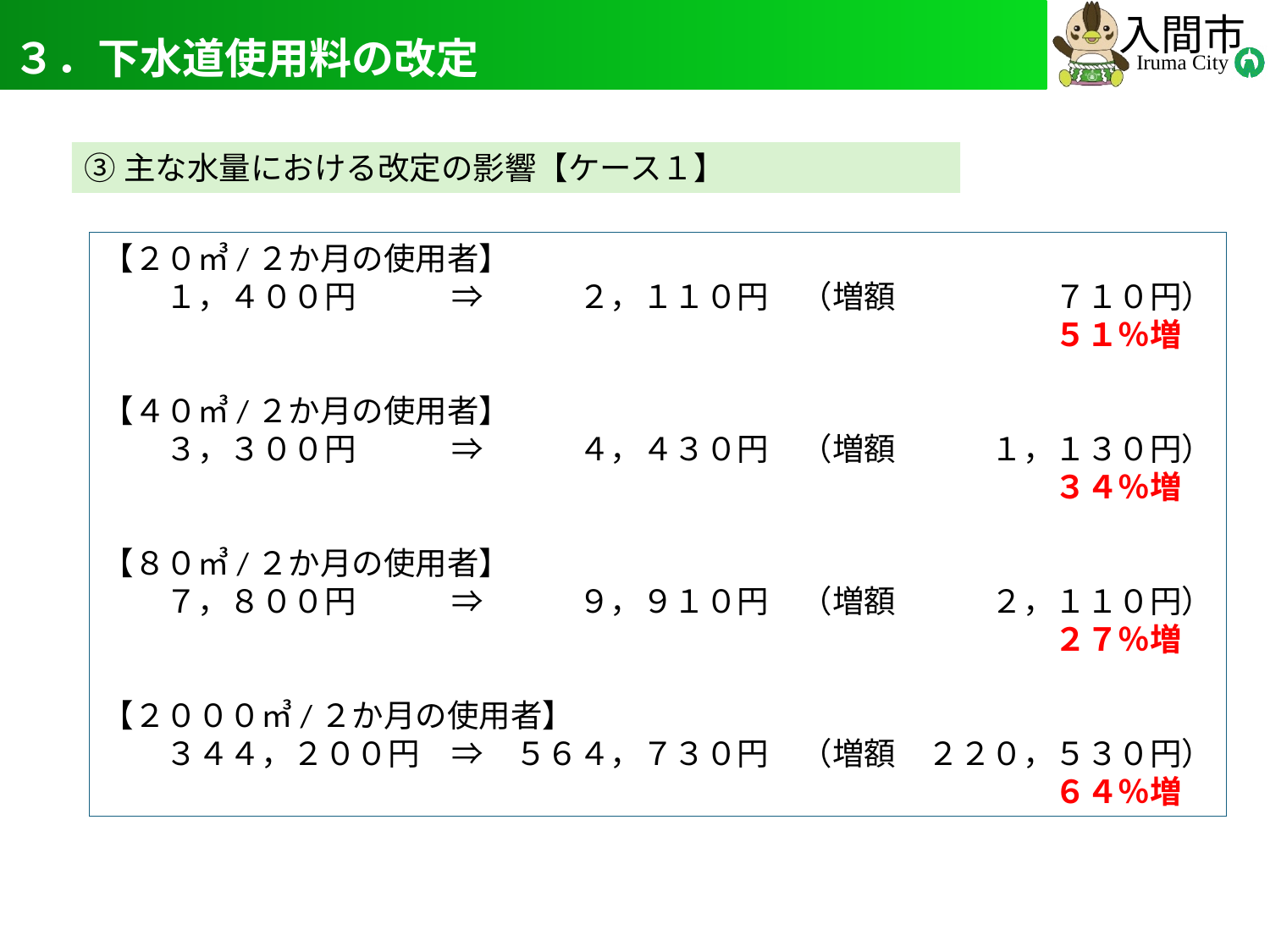

# ３．下水道使用料の改定
12
③主な水量における改定の影響【ケース１】
【２０㎥/２か月の使用者】
　　１，４００円　　　⇒　　　２，１１０円　（増額　　　　　７１０円）
　　　　　　　　　　　　　　　　　　　　　　　　　　　　　　５１％増

【４０㎥/２か月の使用者】
　　３，３００円　　　⇒　　　４，４３０円　（増額　　　１，１３０円）
　　　　　　　　　　　　　　　　　　　　　　　　　　　　　　３４％増

【８０㎥/２か月の使用者】
　　７，８００円　　　⇒　　　９，９１０円　（増額　　　２，１１０円）
　　　　　　　　　　　　　　　　　　　　　　　　　　　　　　２７％増

【２０００㎥/２か月の使用者】
　　３４４，２００円　⇒　５６４，７３０円　（増額　２２０，５３０円）
　　　　　　　　　　　　　　　　　　　　　　　　　　　　　　６４％増